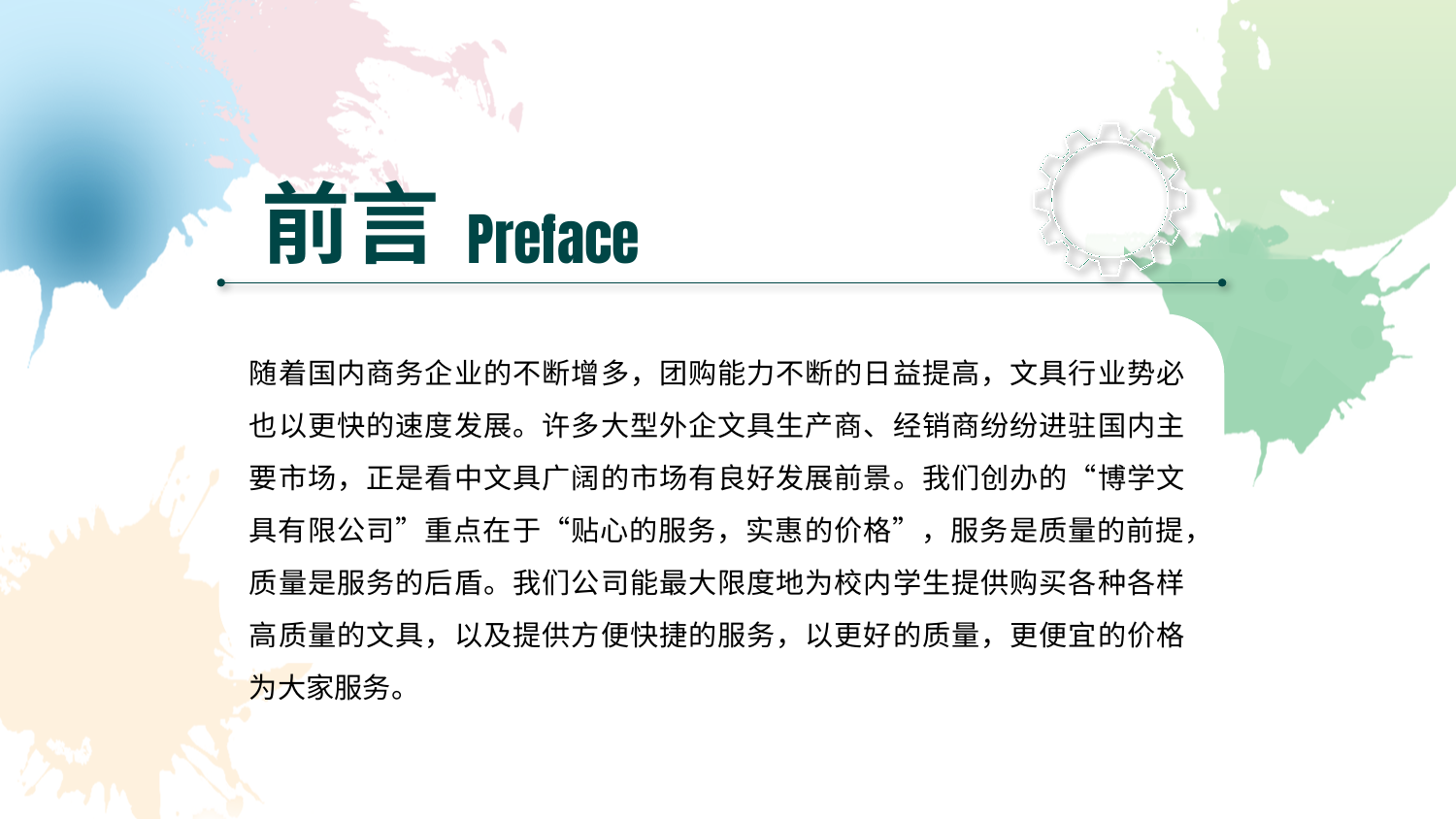

前言

Preface

随着国内商务企业的不断增多，团购能力不断的日益提高，文具行业势必也以更快的速度发展。许多大型外企文具生产商、经销商纷纷进驻国内主要市场，正是看中文具广阔的市场有良好发展前景。我们创办的“博学文具有限公司”重点在于“贴心的服务，实惠的价格”，服务是质量的前提，质量是服务的后盾。我们公司能最大限度地为校内学生提供购买各种各样高质量的文具，以及提供方便快捷的服务，以更好的质量，更便宜的价格为大家服务。